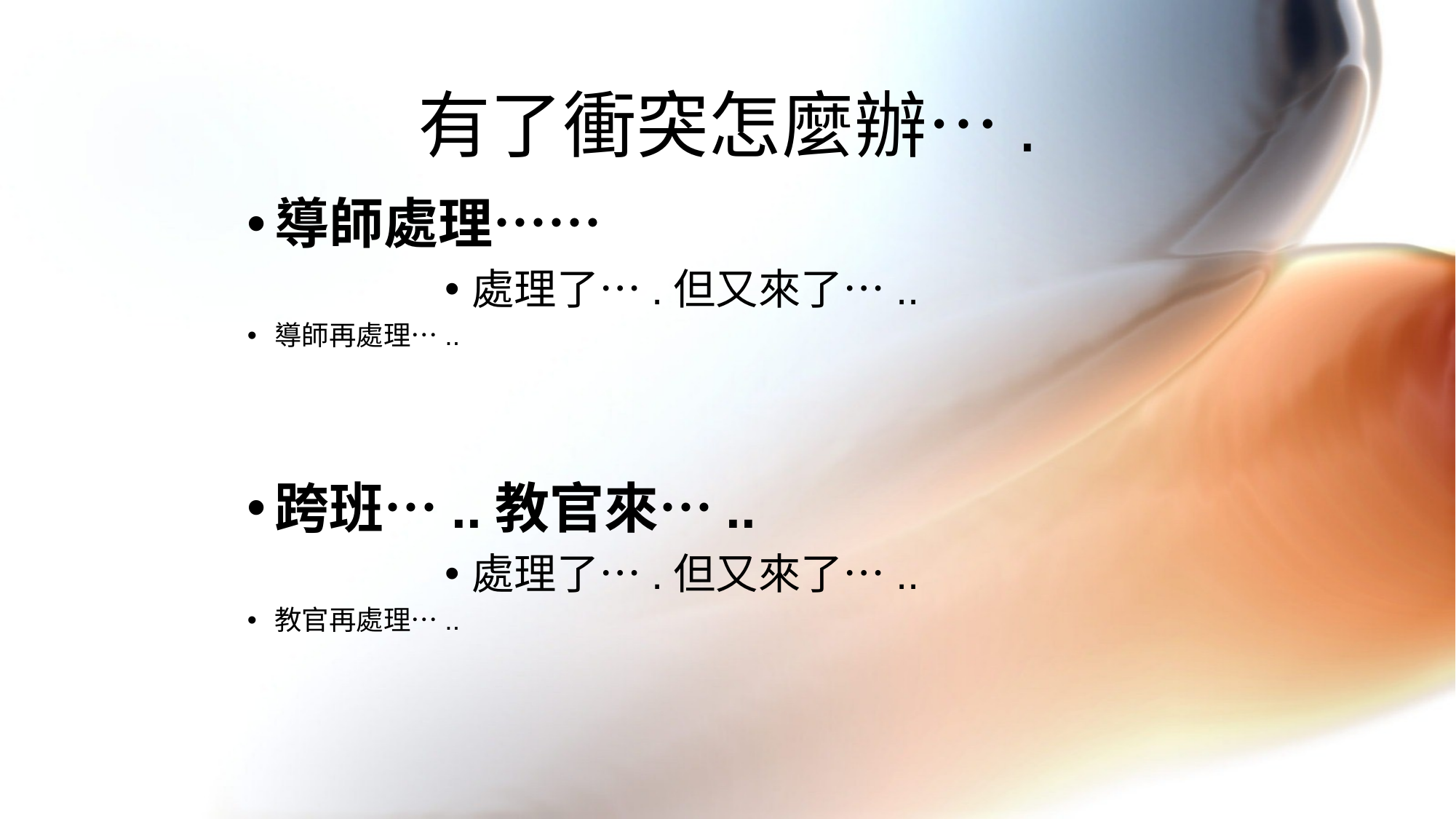

# 有了衝突怎麼辦….
導師處理……
處理了….但又來了…..
導師再處理…..

跨班…..教官來…..
處理了….但又來了…..
教官再處理…..